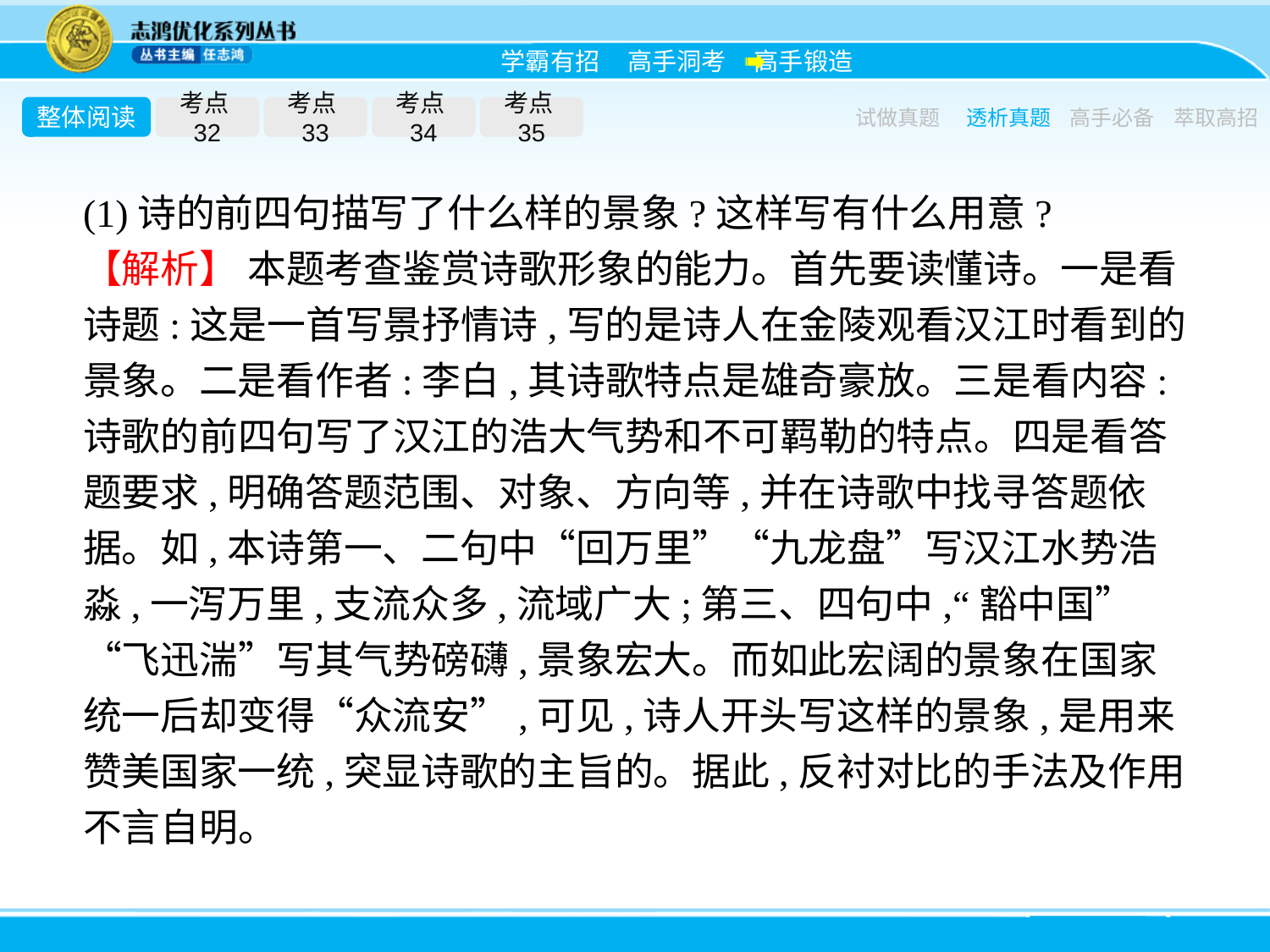

整体阅读
考点32
考点33
考点34
考点35
试做真题
透析真题
高手必备
萃取高招
(1)诗的前四句描写了什么样的景象?这样写有什么用意?
【解析】 本题考查鉴赏诗歌形象的能力。首先要读懂诗。一是看诗题:这是一首写景抒情诗,写的是诗人在金陵观看汉江时看到的景象。二是看作者:李白,其诗歌特点是雄奇豪放。三是看内容:诗歌的前四句写了汉江的浩大气势和不可羁勒的特点。四是看答题要求,明确答题范围、对象、方向等,并在诗歌中找寻答题依据。如,本诗第一、二句中“回万里”“九龙盘”写汉江水势浩淼,一泻万里,支流众多,流域广大;第三、四句中,“豁中国”“飞迅湍”写其气势磅礴,景象宏大。而如此宏阔的景象在国家统一后却变得“众流安”,可见,诗人开头写这样的景象,是用来赞美国家一统,突显诗歌的主旨的。据此,反衬对比的手法及作用不言自明。